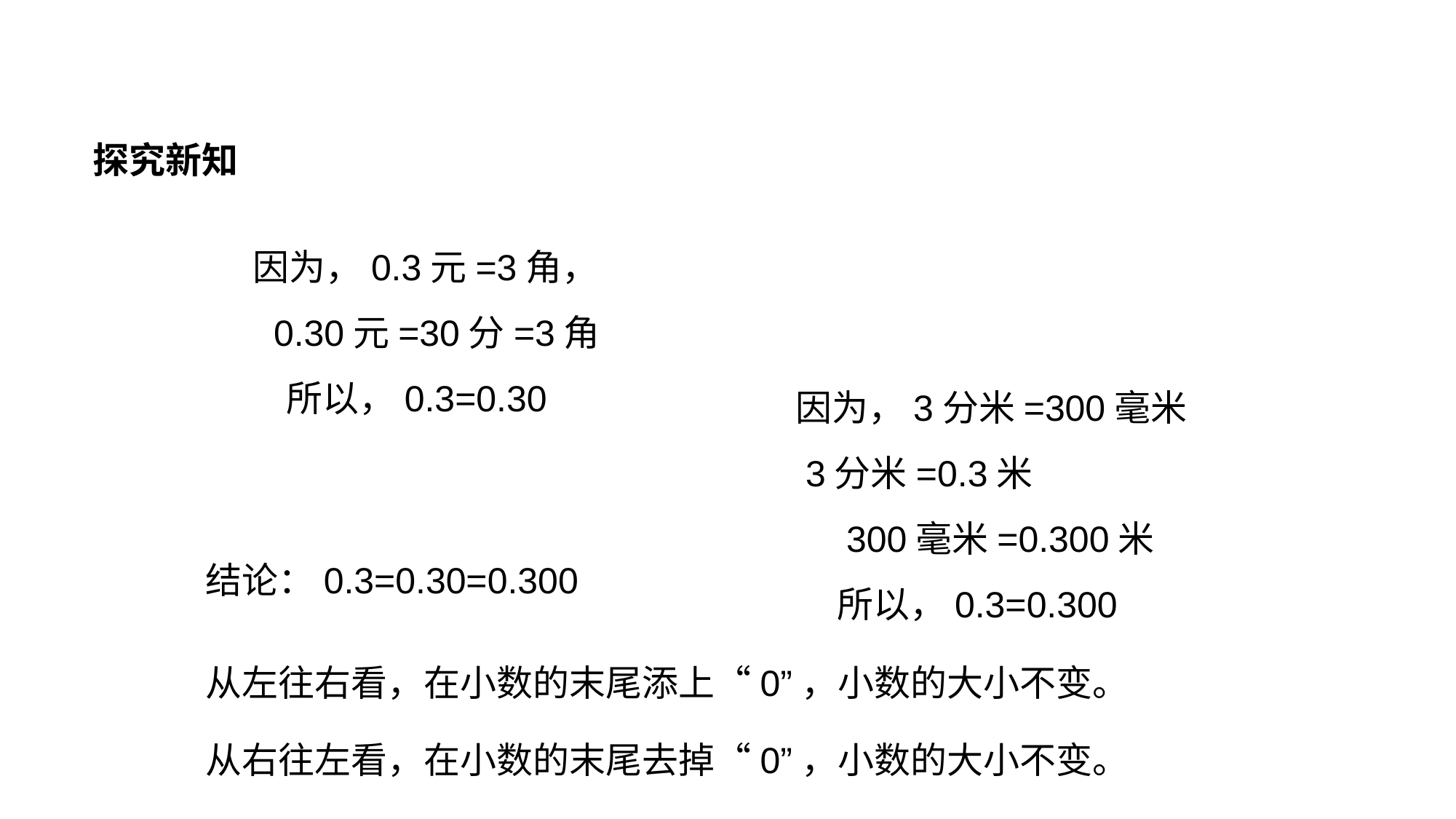

探究新知
因为，0.3元=3角，
  0.30元=30分=3角
   所以，0.3=0.30
因为，3分米=300毫米
 3分米=0.3米
     300毫米=0.300米
    所以，0.3=0.300
结论：0.3=0.30=0.300
从左往右看，在小数的末尾添上“0”，小数的大小不变。
从右往左看，在小数的末尾去掉“0”，小数的大小不变。